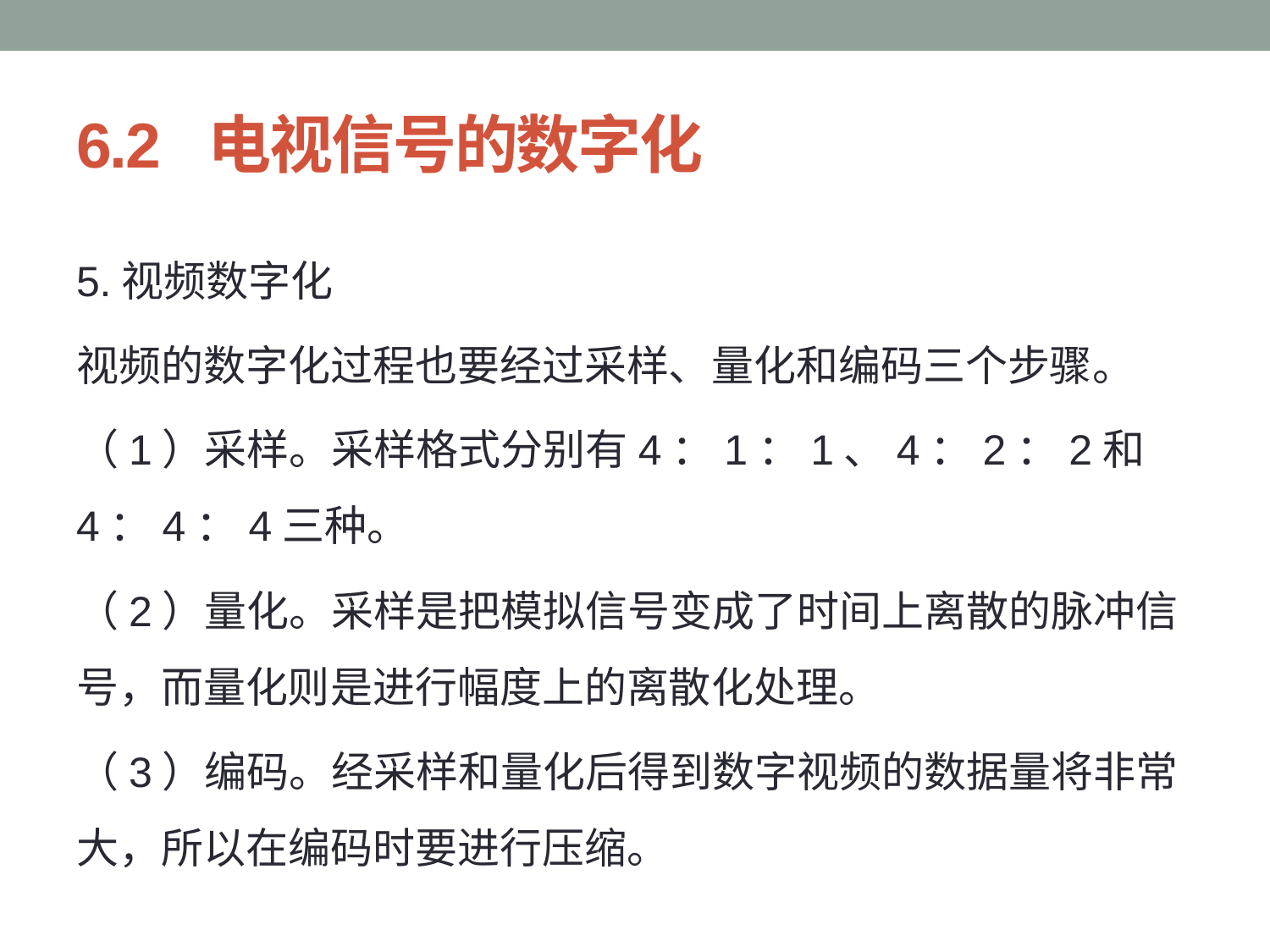

# 6.2  电视信号的数字化
5.视频数字化
视频的数字化过程也要经过采样、量化和编码三个步骤。
（1）采样。采样格式分别有4：1：1、4：2：2和4：4：4三种。
（2）量化。采样是把模拟信号变成了时间上离散的脉冲信号，而量化则是进行幅度上的离散化处理。
（3）编码。经采样和量化后得到数字视频的数据量将非常大，所以在编码时要进行压缩。